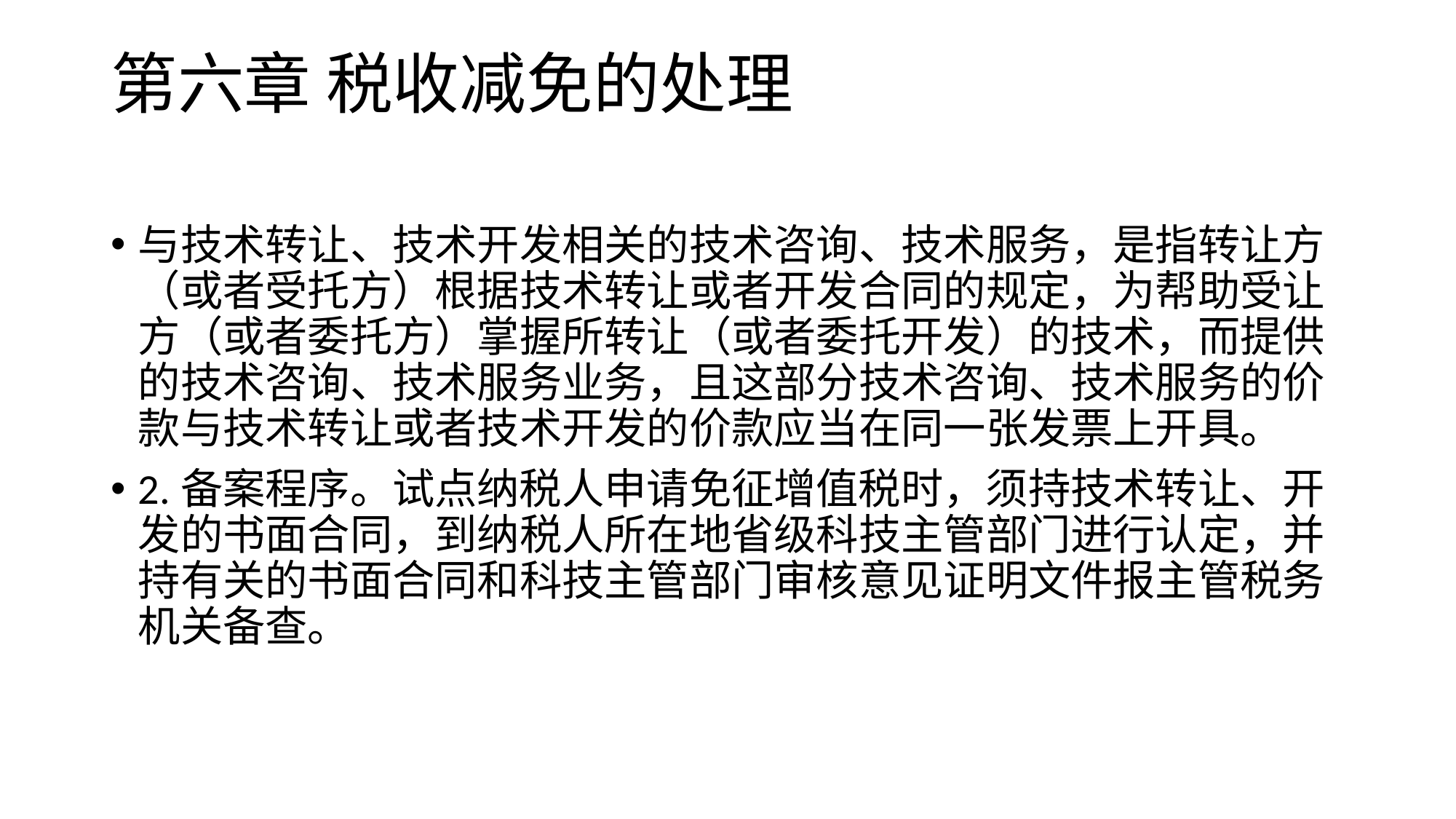

# 第六章 税收减免的处理

与技术转让、技术开发相关的技术咨询、技术服务，是指转让方（或者受托方）根据技术转让或者开发合同的规定，为帮助受让方（或者委托方）掌握所转让（或者委托开发）的技术，而提供的技术咨询、技术服务业务，且这部分技术咨询、技术服务的价款与技术转让或者技术开发的价款应当在同一张发票上开具。
2.备案程序。试点纳税人申请免征增值税时，须持技术转让、开发的书面合同，到纳税人所在地省级科技主管部门进行认定，并持有关的书面合同和科技主管部门审核意见证明文件报主管税务机关备查。